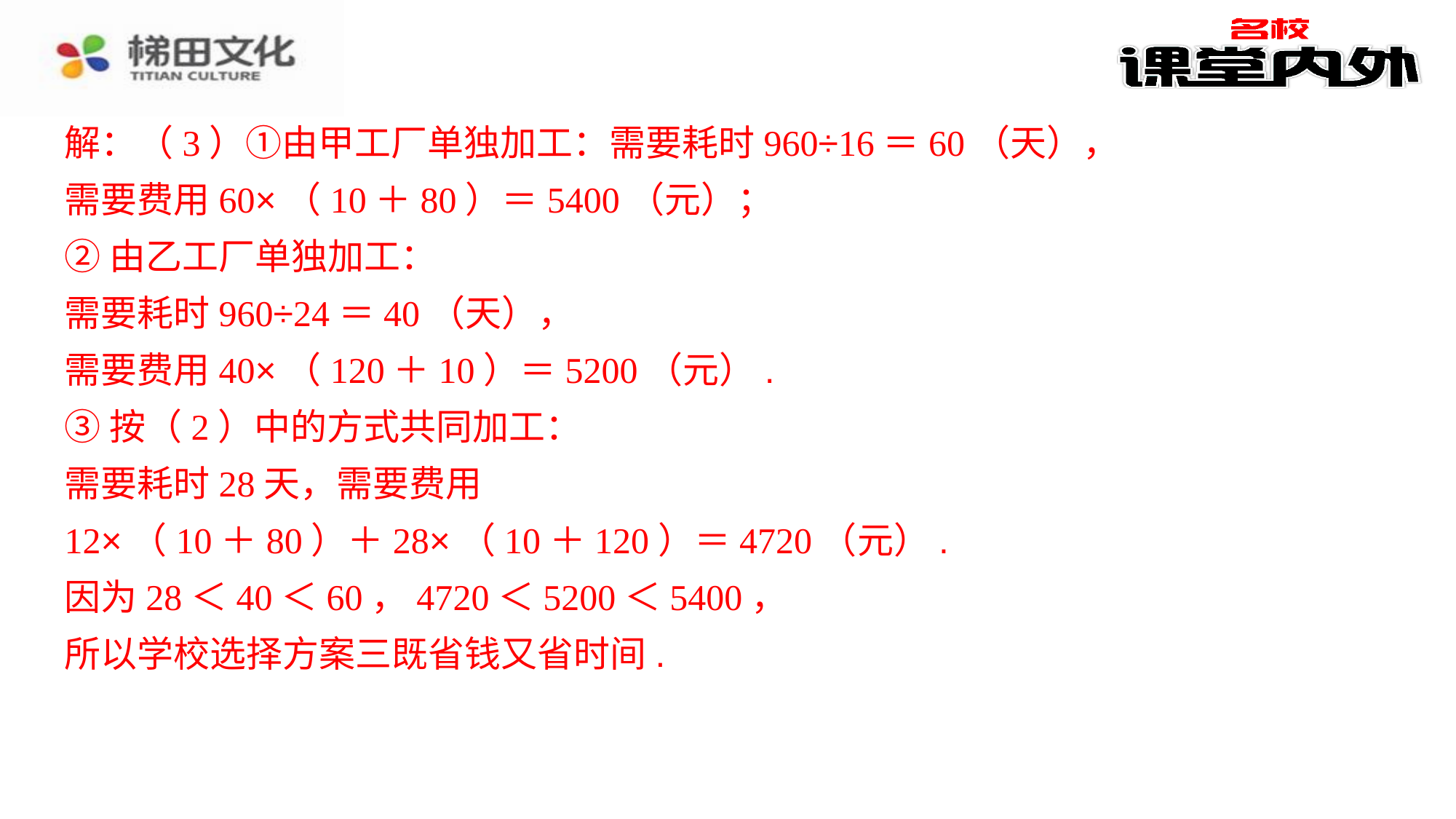

解：（3）①由甲工厂单独加工：需要耗时960÷16＝60（天），
解：（3）①由甲工厂单独加工：需要耗时960÷16＝60（天），
需要费用60×（10＋80）＝5400（元）；
②由乙工厂单独加工：
需要耗时960÷24＝40（天），
需要费用40×（120＋10）＝5200（元）.
③按（2）中的方式共同加工：
需要耗时28天，需要费用
12×（10＋80）＋28×（10＋120）＝4720（元）.
因为28＜40＜60，4720＜5200＜5400，
所以学校选择方案三既省钱又省时间.
需要费用60×（10＋80）＝5400（元）；
②由乙工厂单独加工：
需要耗时960÷24＝40（天），
需要费用40×（120＋10）＝5200（元）.
③按（2）中的方式共同加工：
需要耗时28天，需要费用
12×（10＋80）＋28×（10＋120）＝4720（元）.
因为28＜40＜60，4720＜5200＜5400，
所以学校选择方案三既省钱又省时间.